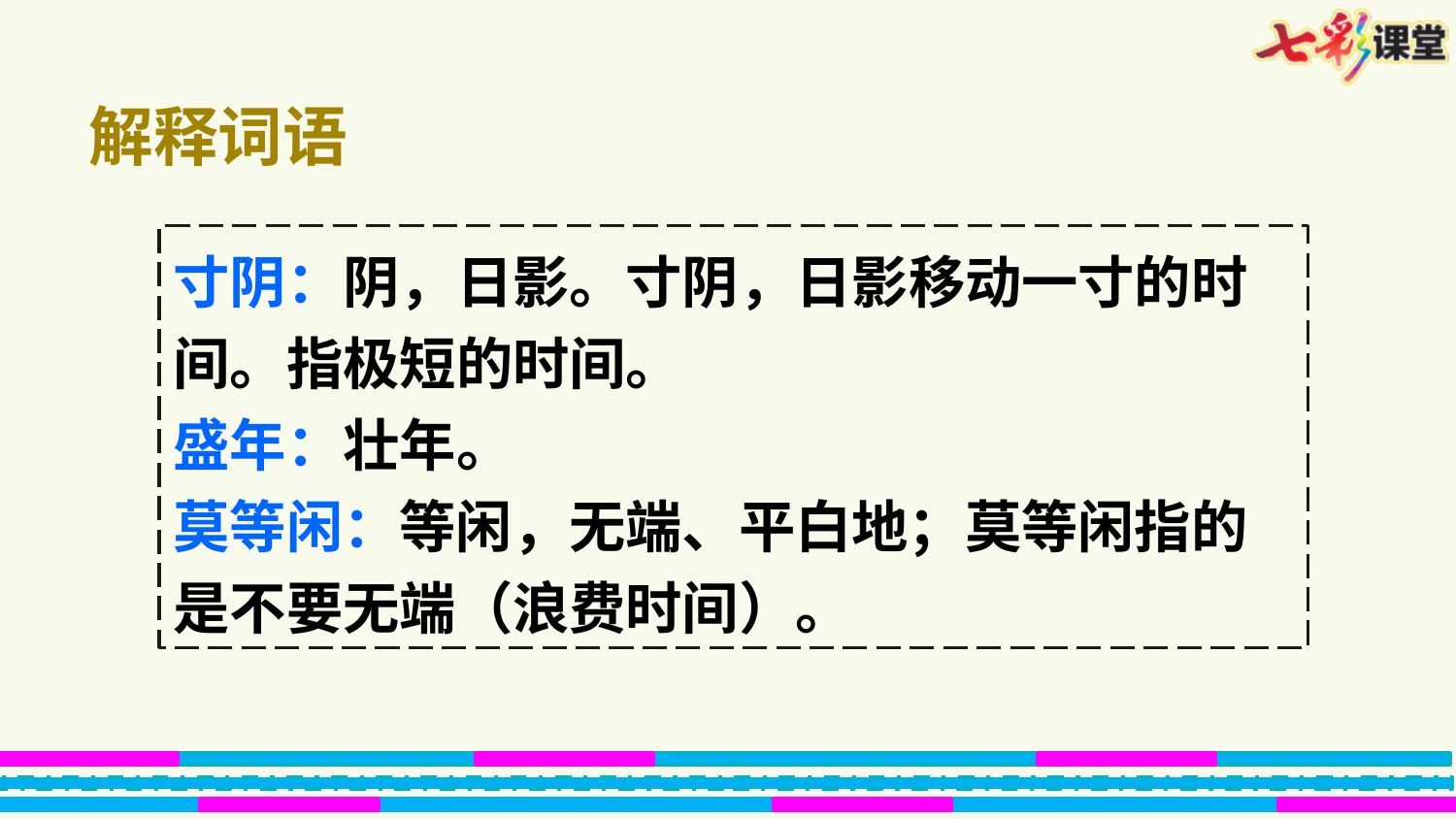

解释词语
寸阴：阴，日影。寸阴，日影移动一寸的时间。指极短的时间。
盛年：壮年。
莫等闲：等闲，无端、平白地；莫等闲指的是不要无端（浪费时间）。